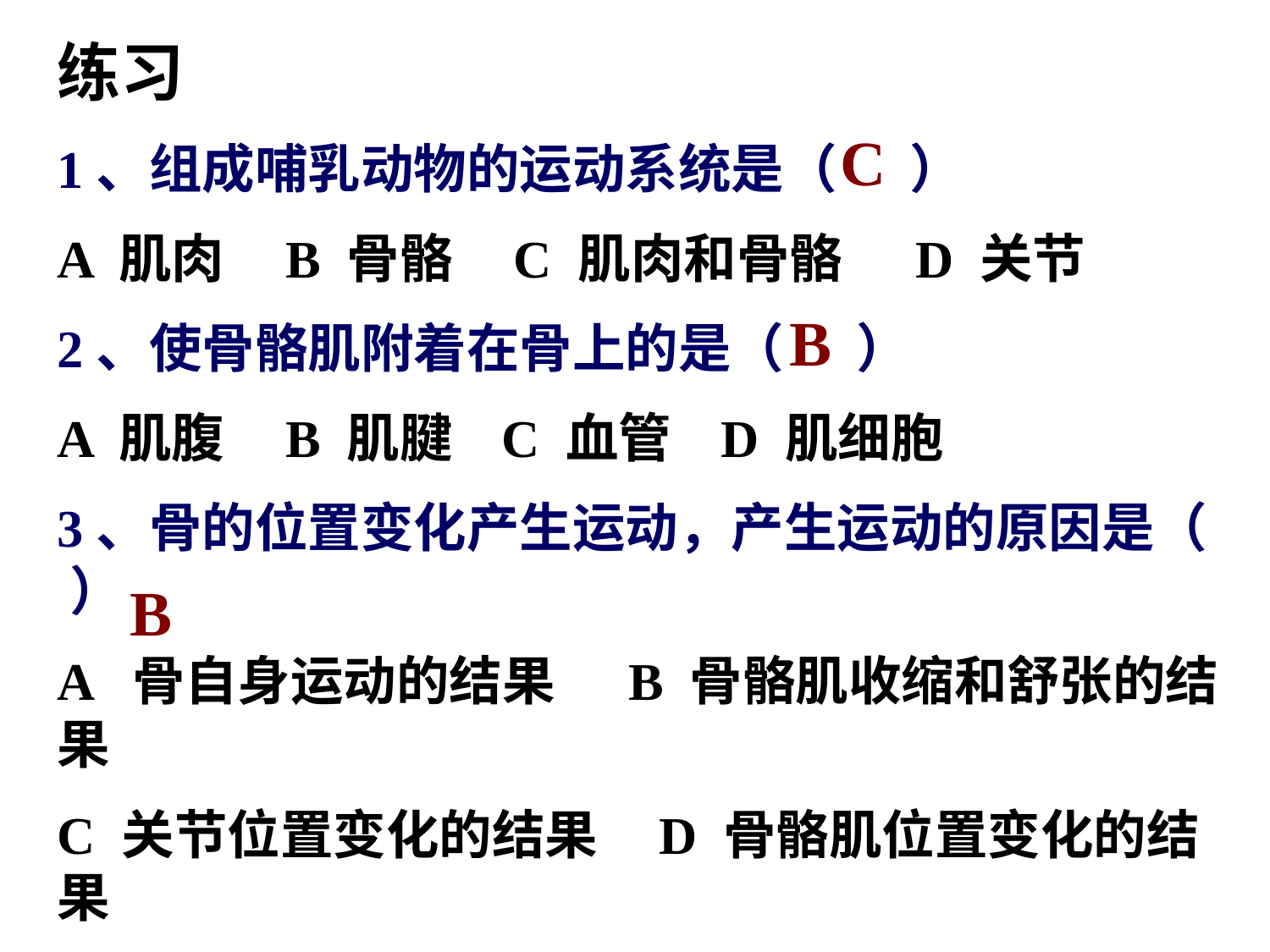

练习
1、组成哺乳动物的运动系统是（      ）
A 肌肉    B 骨骼    C 肌肉和骨骼     D 关节
2、使骨骼肌附着在骨上的是（      ）
A 肌腹    B 肌腱   C 血管   D 肌细胞
3、骨的位置变化产生运动，产生运动的原因是（     ）
A  骨自身运动的结果     B 骨骼肌收缩和舒张的结果
C 关节位置变化的结果    D 骨骼肌位置变化的结果
C
B
B